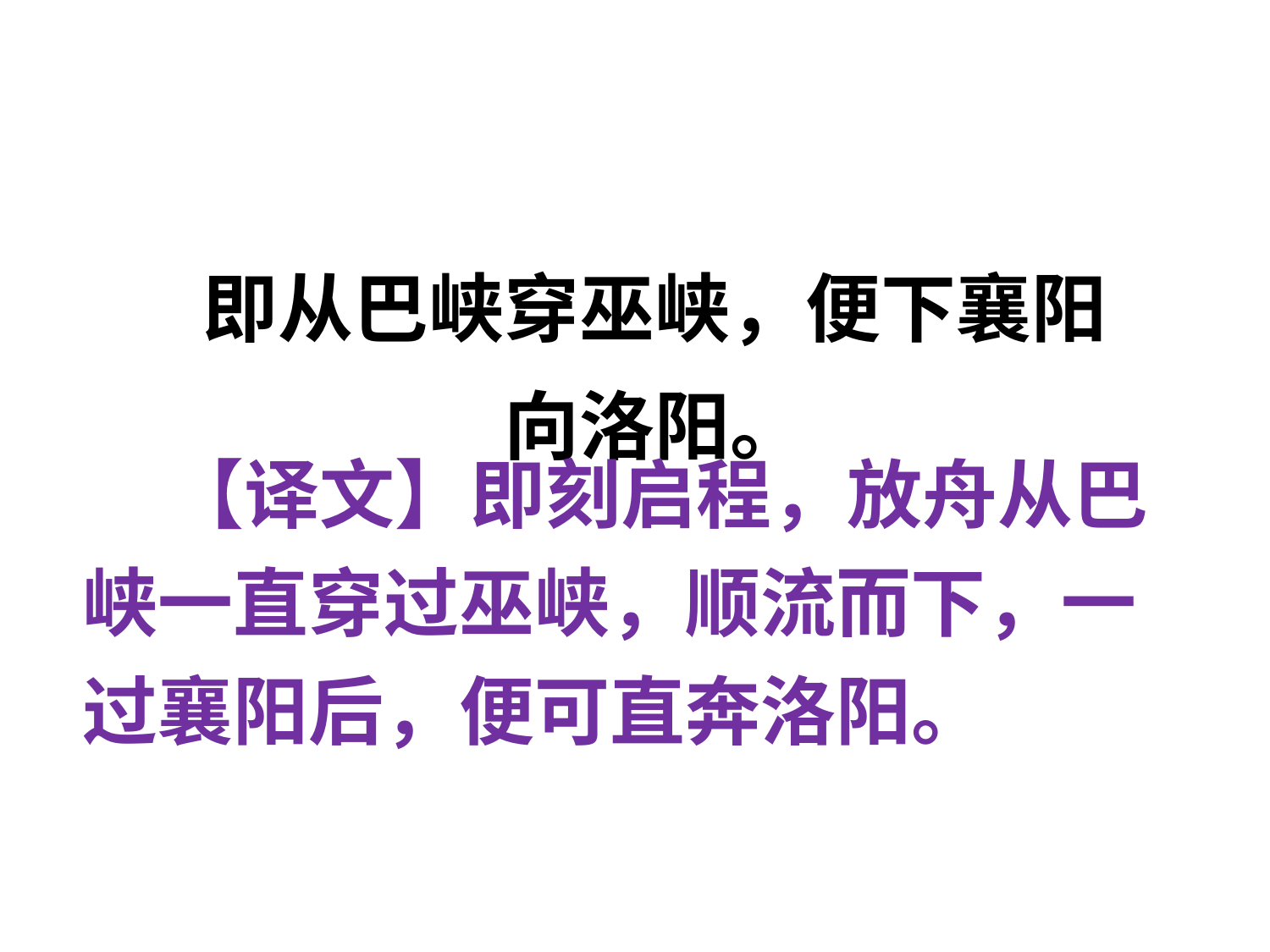

即从巴峡穿巫峡，便下襄阳向洛阳。
    【译文】即刻启程，放舟从巴峡一直穿过巫峡，顺流而下，一过襄阳后，便可直奔洛阳。